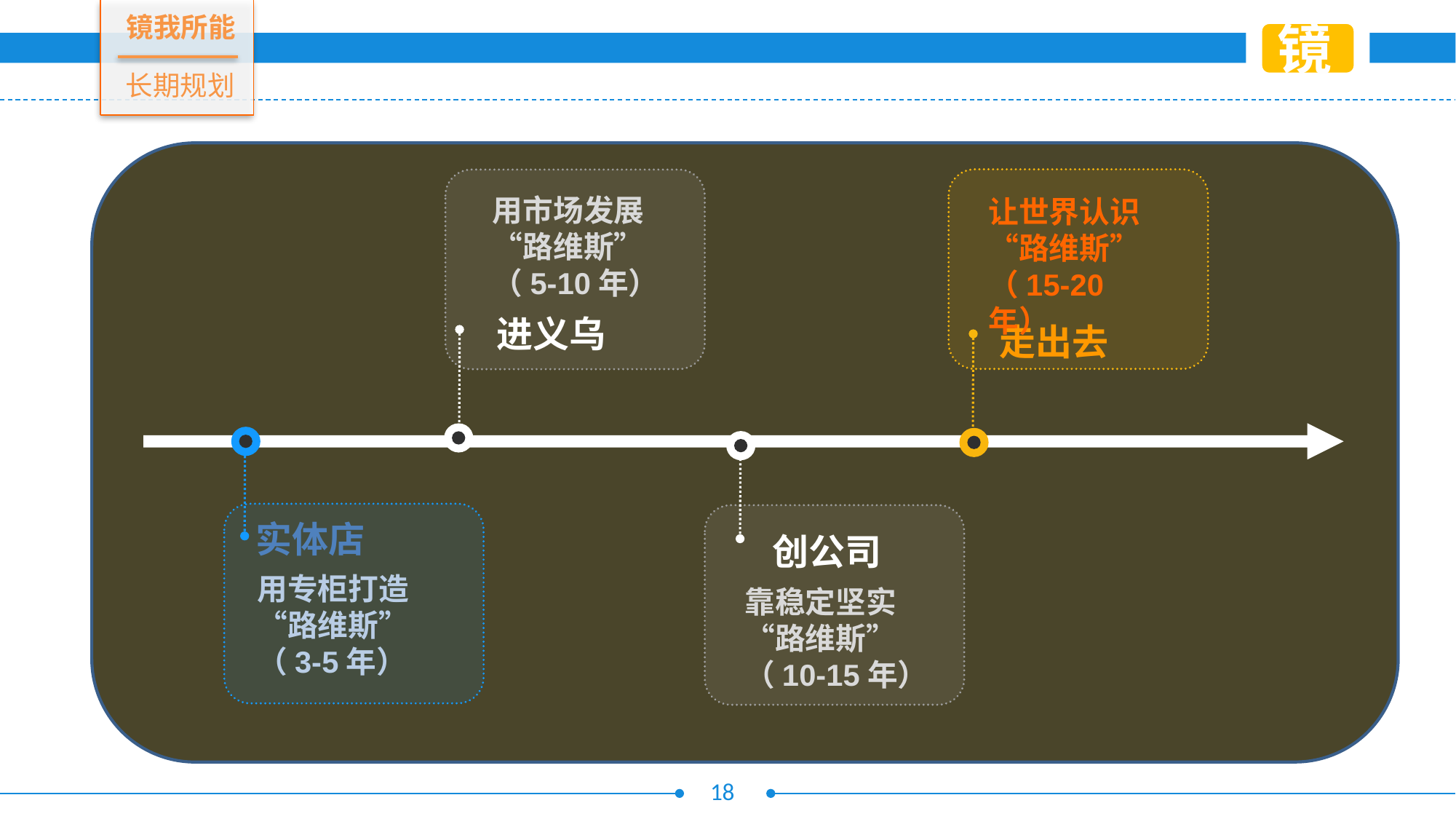

镜我所能
镜

长期规划

用市场发展“路维斯”（5-10年）
让世界认识“路维斯”（15-20年）
进义乌
走出去

实体店
创公司
用专柜打造“路维斯”（3-5年）
靠稳定坚实“路维斯”（10-15年）